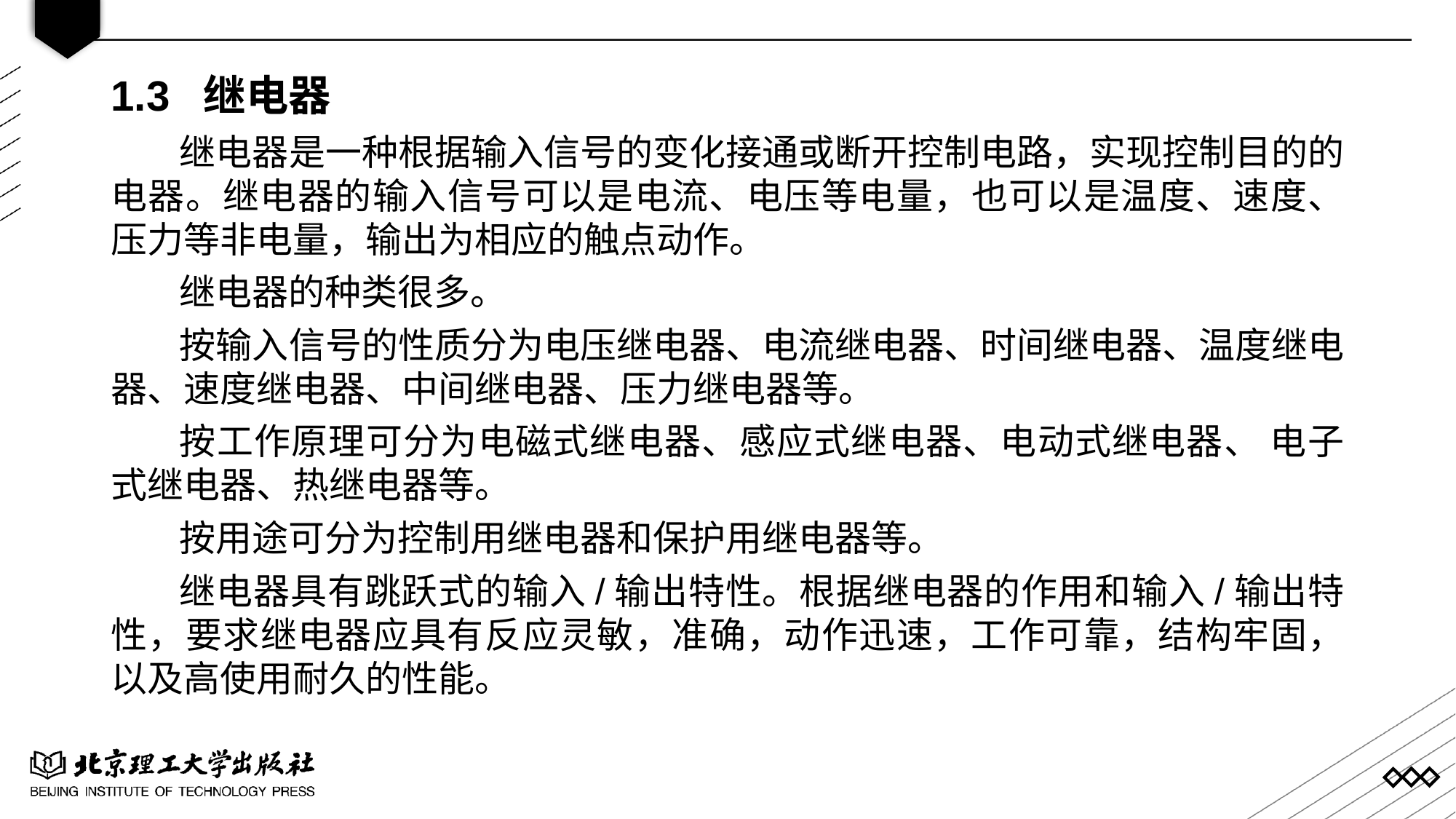

1.3  继电器
继电器是一种根据输入信号的变化接通或断开控制电路，实现控制目的的电器。继电器的输入信号可以是电流、电压等电量，也可以是温度、速度、压力等非电量，输出为相应的触点动作。
继电器的种类很多。
按输入信号的性质分为电压继电器、电流继电器、时间继电器、温度继电器、速度继电器、中间继电器、压力继电器等。
按工作原理可分为电磁式继电器、感应式继电器、电动式继电器、 电子式继电器、热继电器等。
按用途可分为控制用继电器和保护用继电器等。
继电器具有跳跃式的输入/输出特性。根据继电器的作用和输入/输出特性，要求继电器应具有反应灵敏，准确，动作迅速，工作可靠，结构牢固，以及高使用耐久的性能。